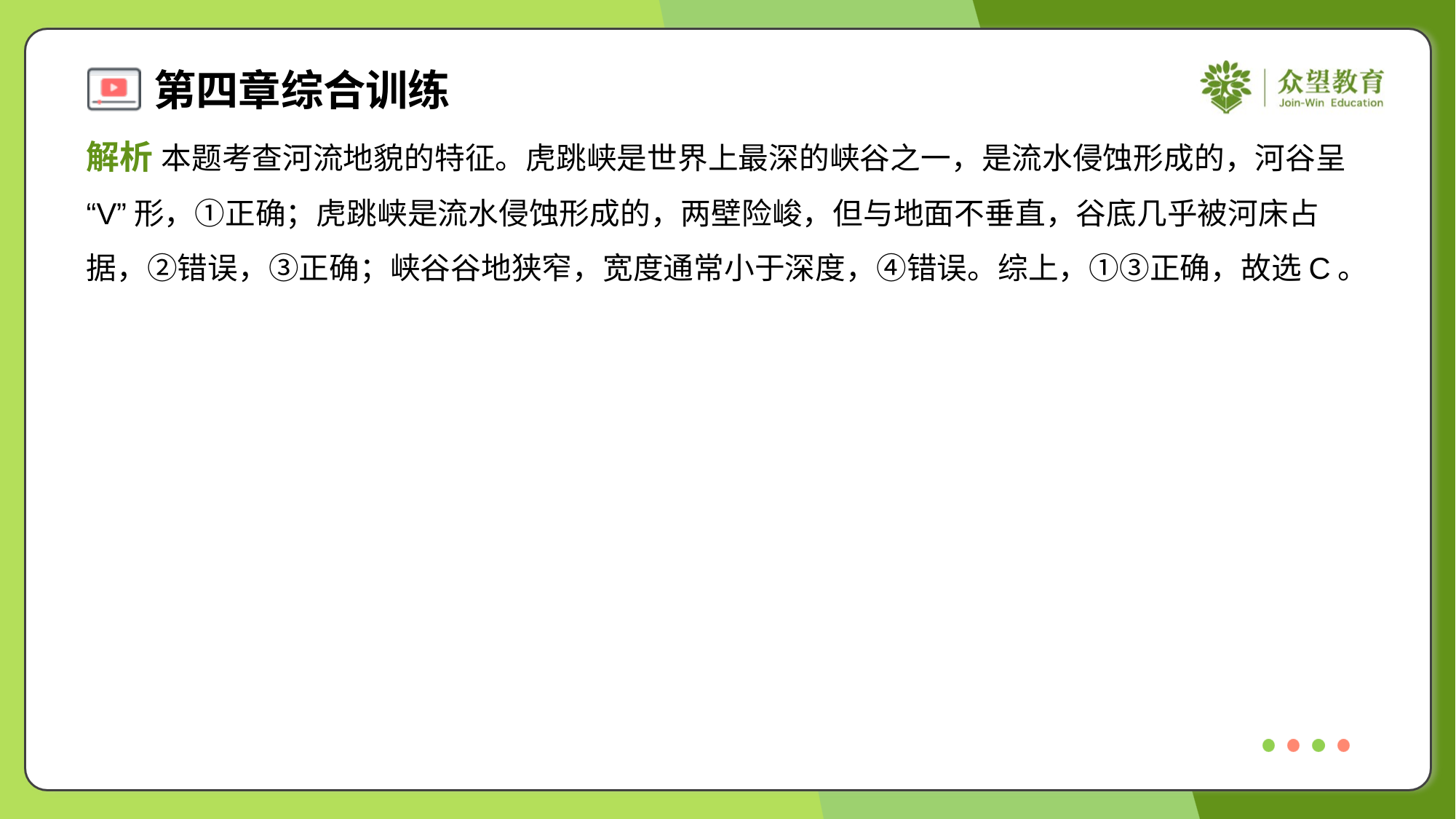

解析 本题考查河流地貌的特征。虎跳峡是世界上最深的峡谷之一，是流水侵蚀形成的，河谷呈
“V”形，①正确；虎跳峡是流水侵蚀形成的，两壁险峻，但与地面不垂直，谷底几乎被河床占
据，②错误，③正确；峡谷谷地狭窄，宽度通常小于深度，④错误。综上，①③正确，故选C。